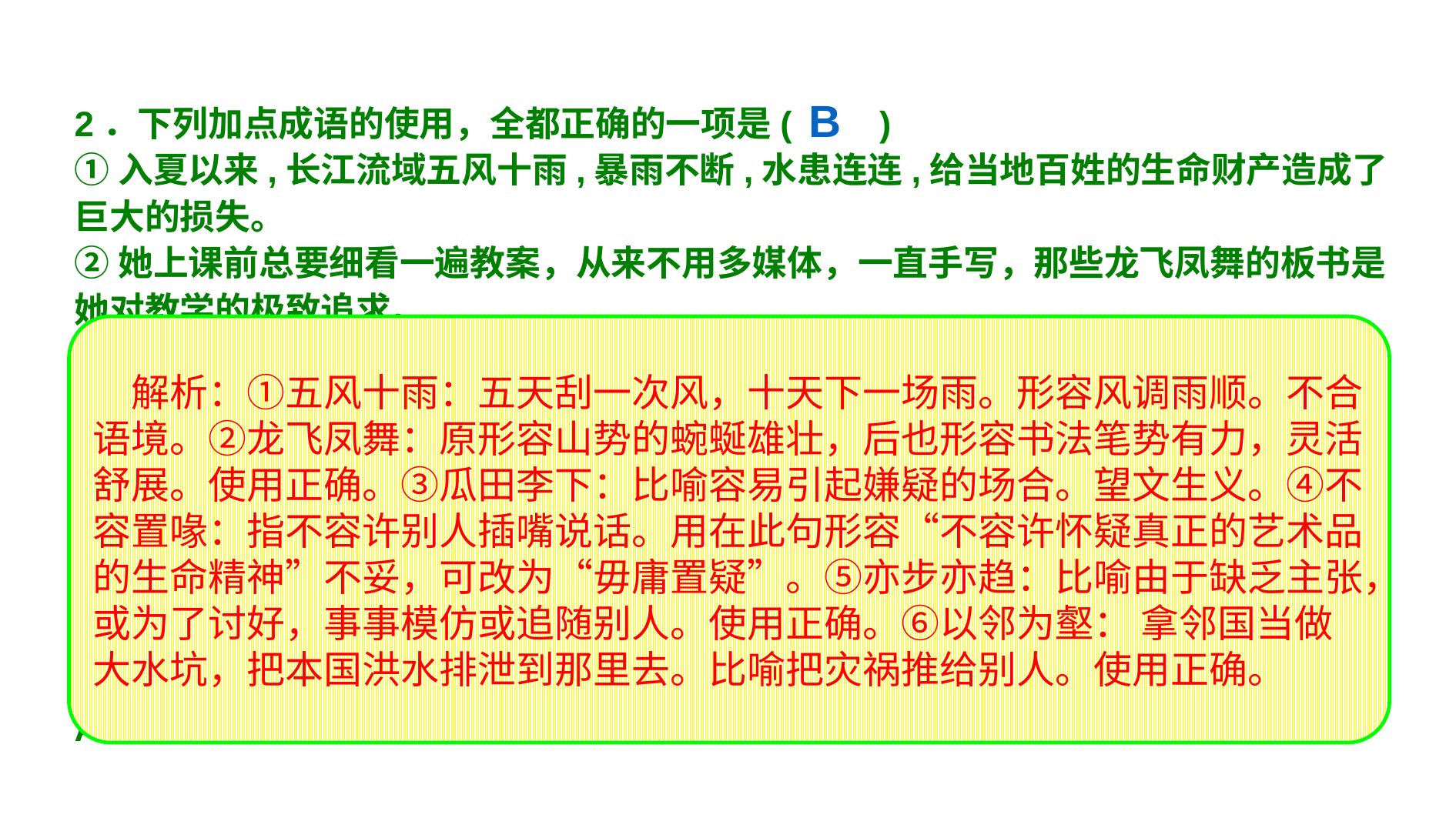

B
2．下列加点成语的使用，全都正确的一项是(　　)
①入夏以来,长江流域五风十雨,暴雨不断,水患连连,给当地百姓的生命财产造成了巨大的损失。
②她上课前总要细看一遍教案，从来不用多媒体，一直手写，那些龙飞凤舞的板书是她对教学的极致追求。
③夏夜的郊外风儿轻抚，虫声唧唧，但陶醉于美景，尤其是行走于瓜田李下之时，特别要注意草中的毒蛇。
④从中国书法史看，“书以人名”似乎成为了一条重要规律。但不容置喙的是，真正的艺术作品，生命精神才是它的根本所在。
⑤新的问题是着急却没办法，跳脚而无抓手，试图创新而苦于缺乏思路，于是“跟随战术”大行其道。而跟随，说白了就是抄袭照搬，亦步亦趋。
⑥开放带来进步，封闭导致落后。重回以邻为壑的老路，不仅无法摆脱自身危机和衰退，而且会收窄世界经济共同空间，导致“双输”局面。
A．①②⑤    B．②⑤⑥    C．③④⑥    D．①③④
　解析：①五风十雨：五天刮一次风，十天下一场雨。形容风调雨顺。不合语境。②龙飞凤舞：原形容山势的蜿蜒雄壮，后也形容书法笔势有力，灵活舒展。使用正确。③瓜田李下：比喻容易引起嫌疑的场合。望文生义。④不容置喙：指不容许别人插嘴说话。用在此句形容“不容许怀疑真正的艺术品的生命精神”不妥，可改为“毋庸置疑”。⑤亦步亦趋：比喻由于缺乏主张，或为了讨好，事事模仿或追随别人。使用正确。⑥以邻为壑： 拿邻国当做大水坑，把本国洪水排泄到那里去。比喻把灾祸推给别人。使用正确。